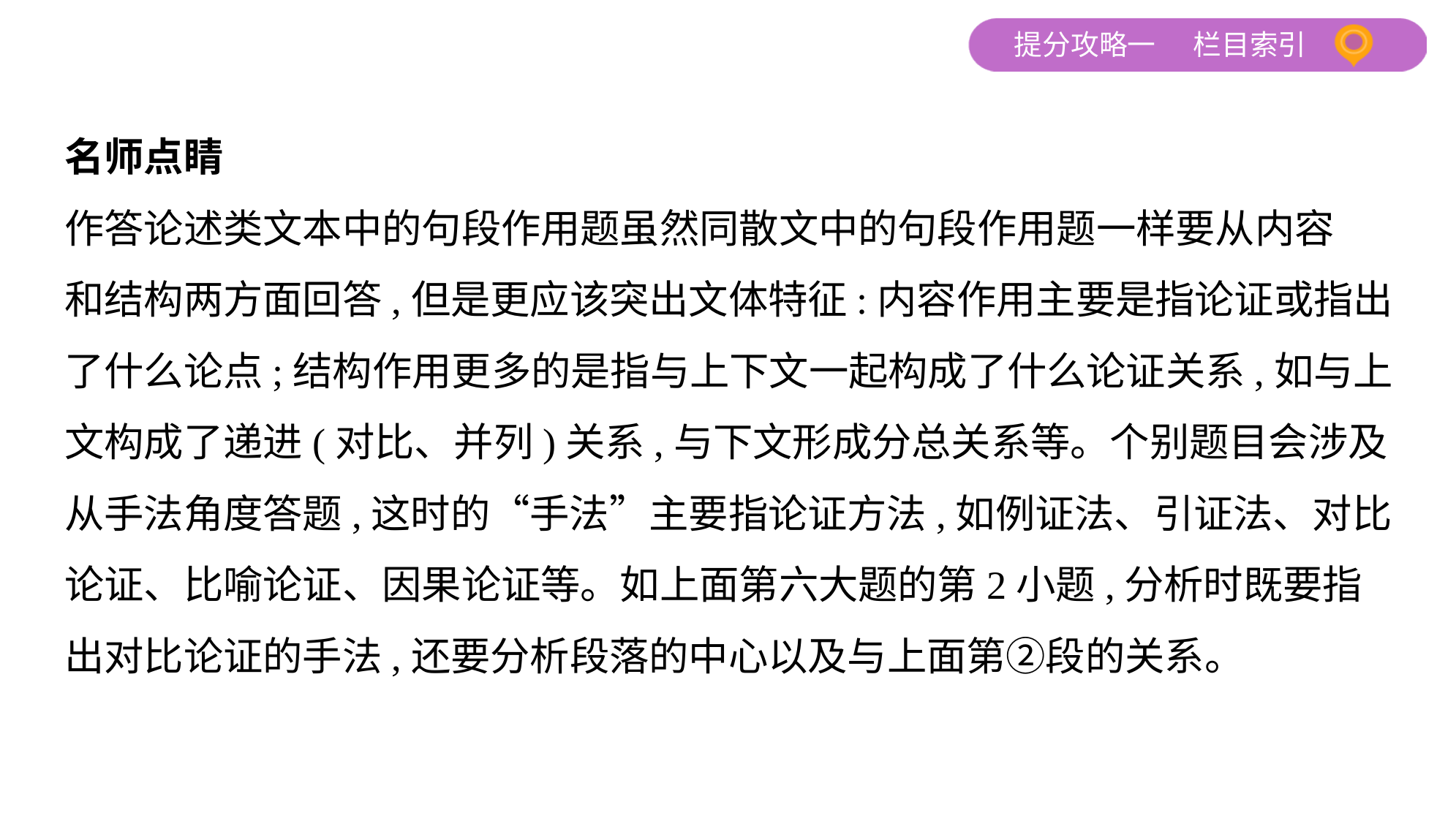

名师点睛
作答论述类文本中的句段作用题虽然同散文中的句段作用题一样要从内容
和结构两方面回答,但是更应该突出文体特征:内容作用主要是指论证或指出
了什么论点;结构作用更多的是指与上下文一起构成了什么论证关系,如与上
文构成了递进(对比、并列)关系,与下文形成分总关系等。个别题目会涉及
从手法角度答题,这时的“手法”主要指论证方法,如例证法、引证法、对比
论证、比喻论证、因果论证等。如上面第六大题的第2小题,分析时既要指
出对比论证的手法,还要分析段落的中心以及与上面第②段的关系。